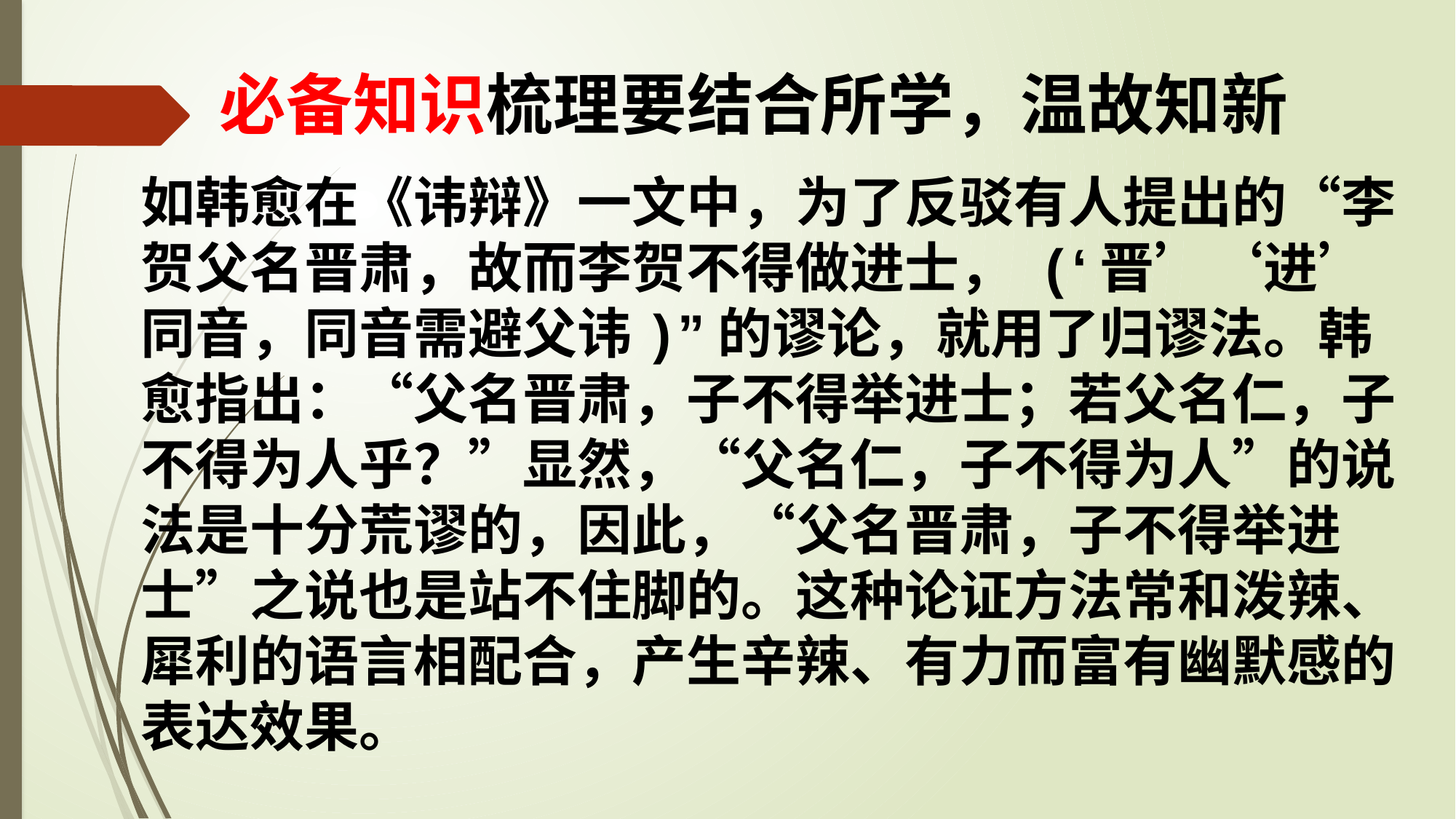

必备知识梳理要结合所学，温故知新
如韩愈在《讳辩》一文中，为了反驳有人提出的“李贺父名晋肃，故而李贺不得做进士， (‘晋’‘进’同音，同音需避父讳)”的谬论，就用了归谬法。韩愈指出：“父名晋肃，子不得举进士；若父名仁，子不得为人乎？”显然，“父名仁，子不得为人”的说法是十分荒谬的，因此，“父名晋肃，子不得举进士”之说也是站不住脚的。这种论证方法常和泼辣、犀利的语言相配合，产生辛辣、有力而富有幽默感的表达效果。